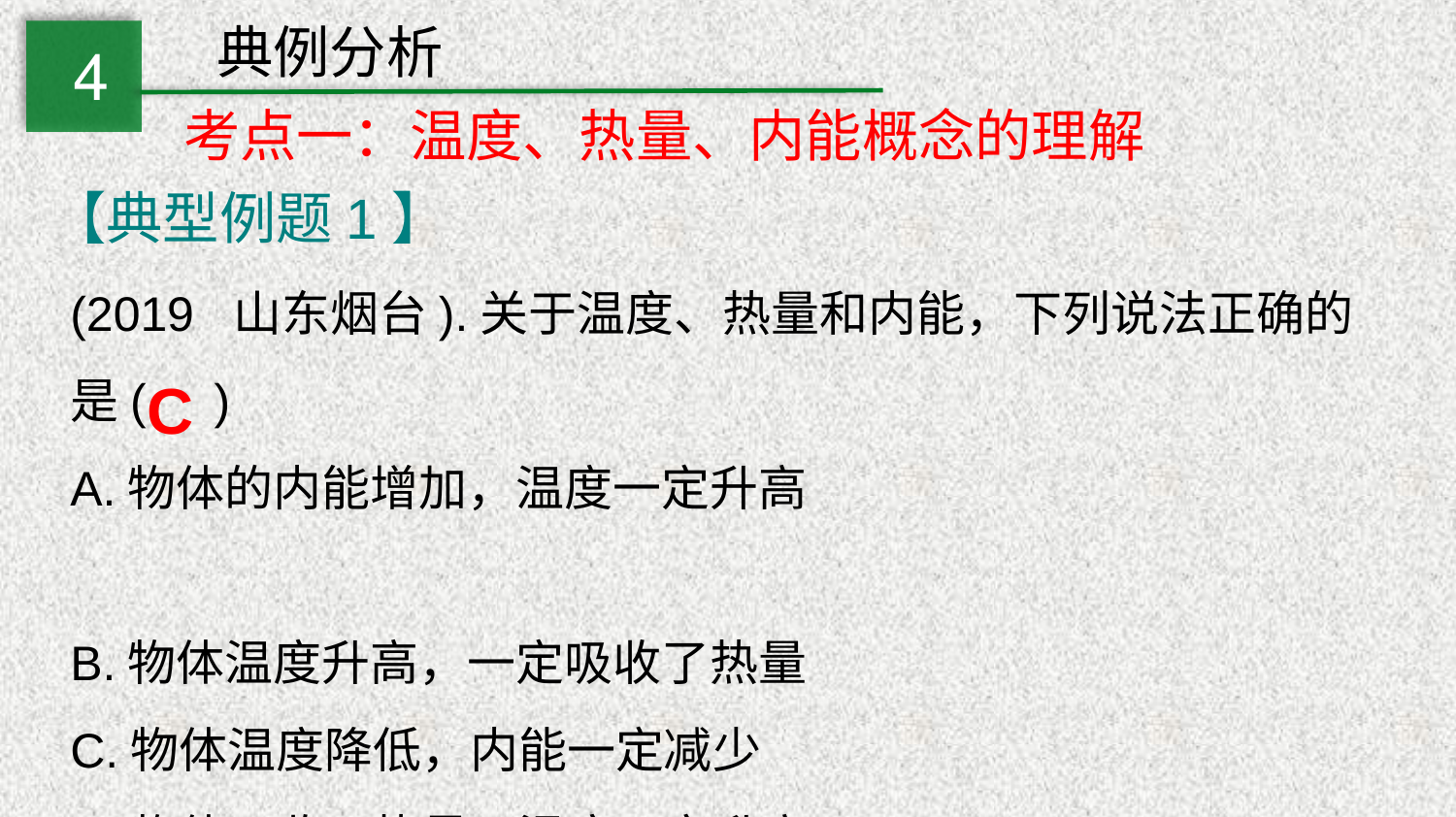

典例分析

4
考点一：温度、热量、内能概念的理解
【典型例题1】
(2019  山东烟台).关于温度、热量和内能，下列说法正确的是(     )
A.物体的内能增加，温度一定升高
B.物体温度升高，一定吸收了热量
C.物体温度降低，内能一定减少
D.物体吸收了热量，温度一定升高
C